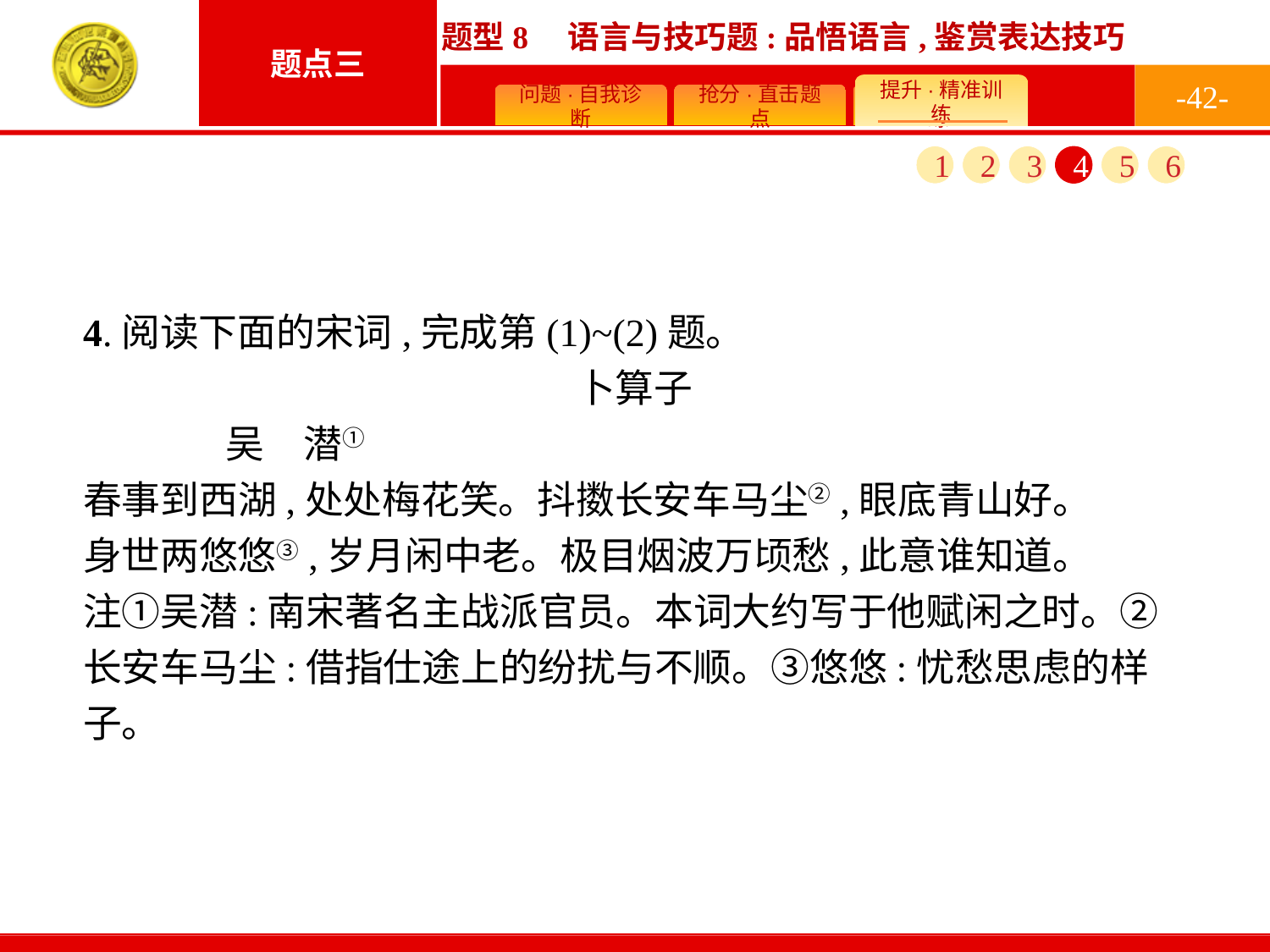

-42-
1
2
3
4
5
6
4.阅读下面的宋词,完成第(1)~(2)题。
卜算子
	吴　潜①
春事到西湖,处处梅花笑。抖擞长安车马尘②,眼底青山好。　　身世两悠悠③,岁月闲中老。极目烟波万顷愁,此意谁知道。
注①吴潜:南宋著名主战派官员。本词大约写于他赋闲之时。②长安车马尘:借指仕途上的纷扰与不顺。③悠悠:忧愁思虑的样子。